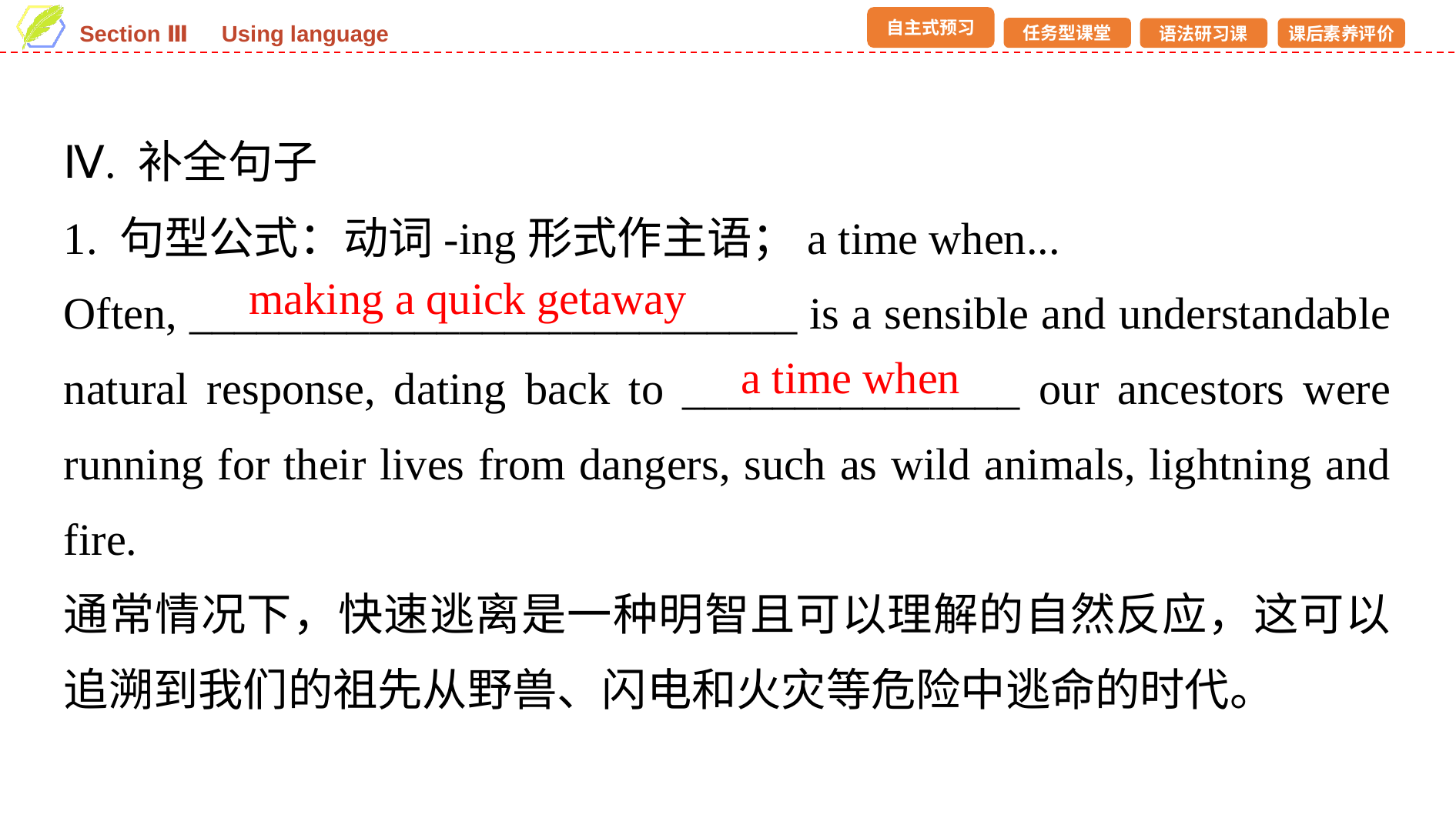

Ⅳ. 补全句子
1. 句型公式：动词-ing形式作主语；a time when...
Often, ___________________________ is a sensible and understandable natural response, dating back to _______________ our ancestors were running for their lives from dangers, such as wild animals, lightning and fire.
通常情况下，快速逃离是一种明智且可以理解的自然反应，这可以追溯到我们的祖先从野兽、闪电和火灾等危险中逃命的时代。
making a quick getaway
a time when